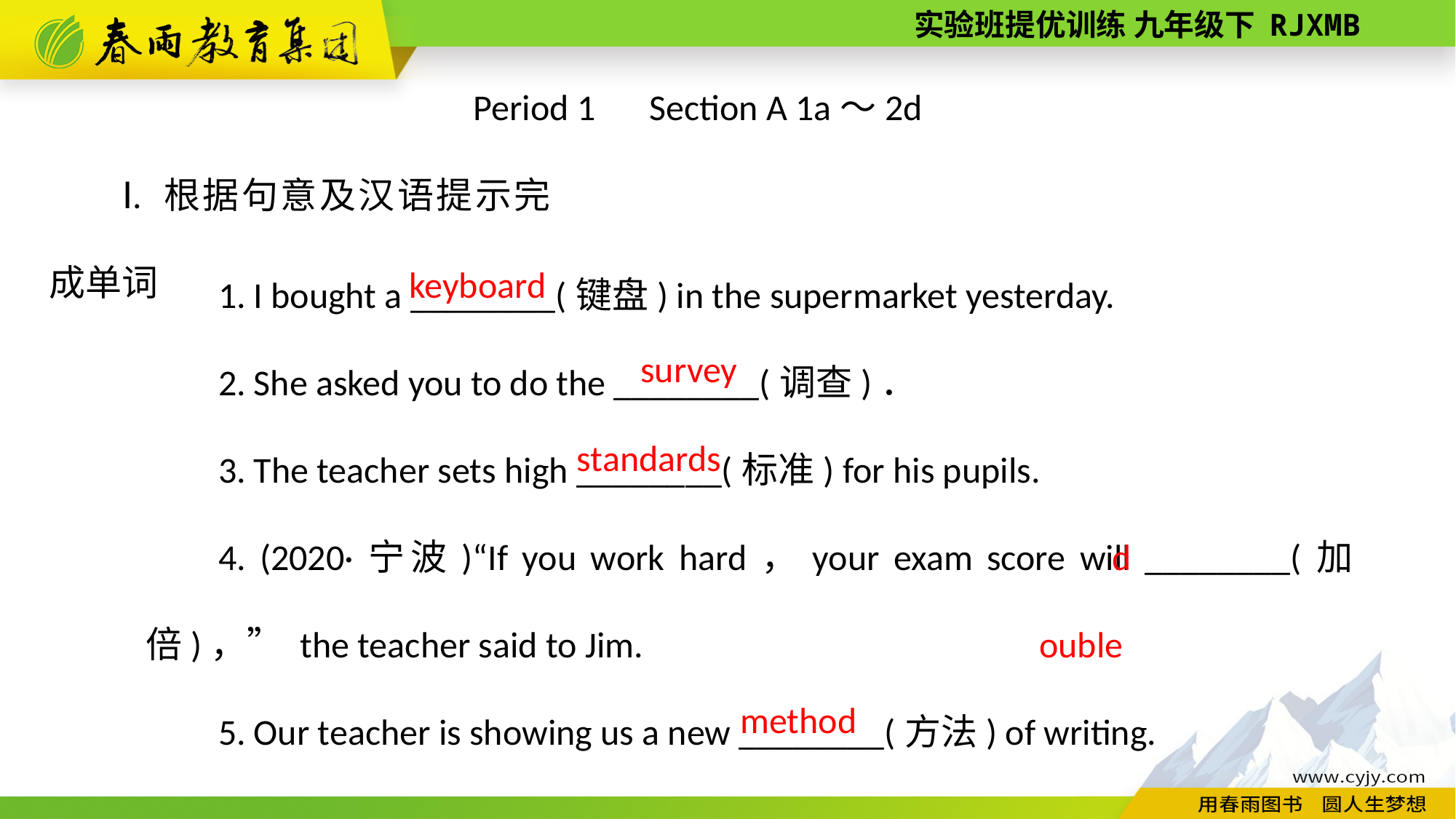

Period 1　Section A 1a～2d
Ⅰ. 根据句意及汉语提示完成单词
1. I bought a ________(键盘) in the supermarket yesterday.
2. She asked you to do the ________(调查)．
3. The teacher sets high ________(标准) for his pupils.
4. (2020·宁波)“If you work hard，your exam score will ________(加倍)，” the teacher said to Jim.
5. Our teacher is showing us a new ________(方法) of writing.
keyboard
survey
standards
double
method